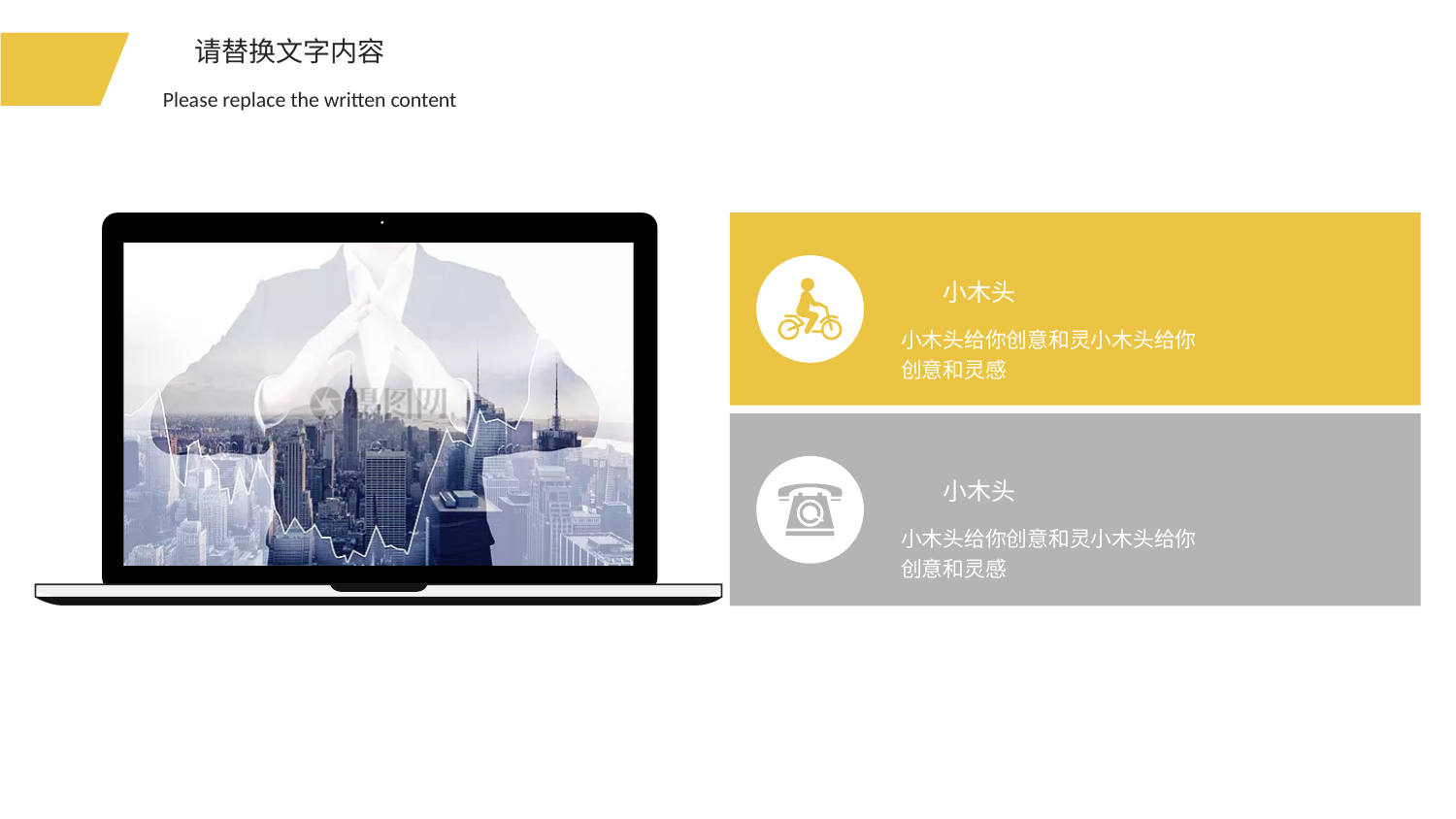

请替换文字内容

Please replace the written content

小木头
小木头给你创意和灵小木头给你创意和灵感

小木头
小木头给你创意和灵小木头给你创意和灵感